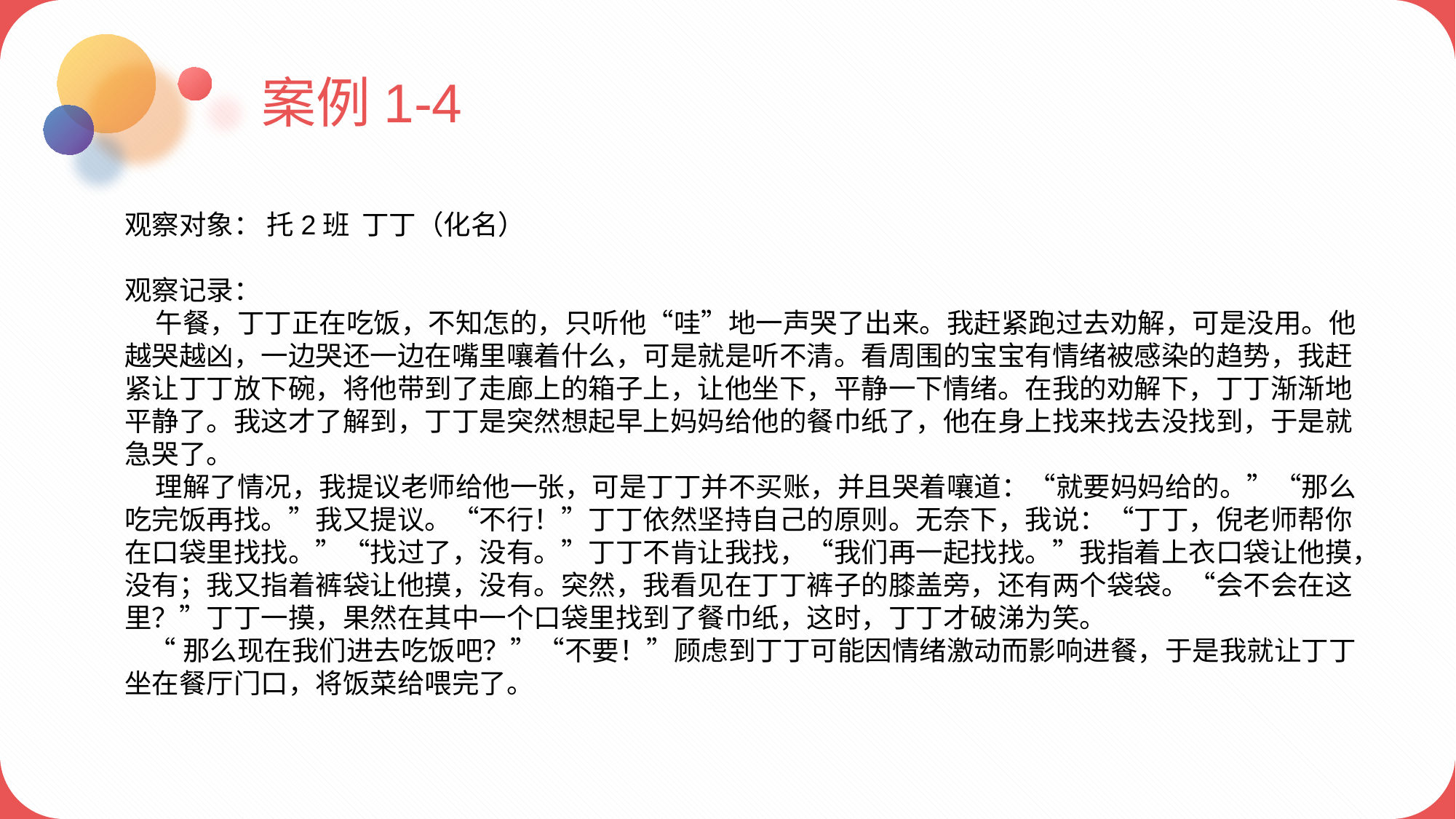

案例1-4
观察对象： 托2班  丁丁（化名）

观察记录：
    午餐，丁丁正在吃饭，不知怎的，只听他“哇”地一声哭了出来。我赶紧跑过去劝解，可是没用。他越哭越凶，一边哭还一边在嘴里嚷着什么，可是就是听不清。看周围的宝宝有情绪被感染的趋势，我赶紧让丁丁放下碗，将他带到了走廊上的箱子上，让他坐下，平静一下情绪。在我的劝解下，丁丁渐渐地平静了。我这才了解到，丁丁是突然想起早上妈妈给他的餐巾纸了，他在身上找来找去没找到，于是就急哭了。
    理解了情况，我提议老师给他一张，可是丁丁并不买账，并且哭着嚷道：“就要妈妈给的。”“那么吃完饭再找。”我又提议。“不行！”丁丁依然坚持自己的原则。无奈下，我说：“丁丁，倪老师帮你在口袋里找找。”“找过了，没有。”丁丁不肯让我找，“我们再一起找找。”我指着上衣口袋让他摸，没有；我又指着裤袋让他摸，没有。突然，我看见在丁丁裤子的膝盖旁，还有两个袋袋。“会不会在这里？”丁丁一摸，果然在其中一个口袋里找到了餐巾纸，这时，丁丁才破涕为笑。
    “那么现在我们进去吃饭吧？”“不要！”顾虑到丁丁可能因情绪激动而影响进餐，于是我就让丁丁坐在餐厅门口，将饭菜给喂完了。